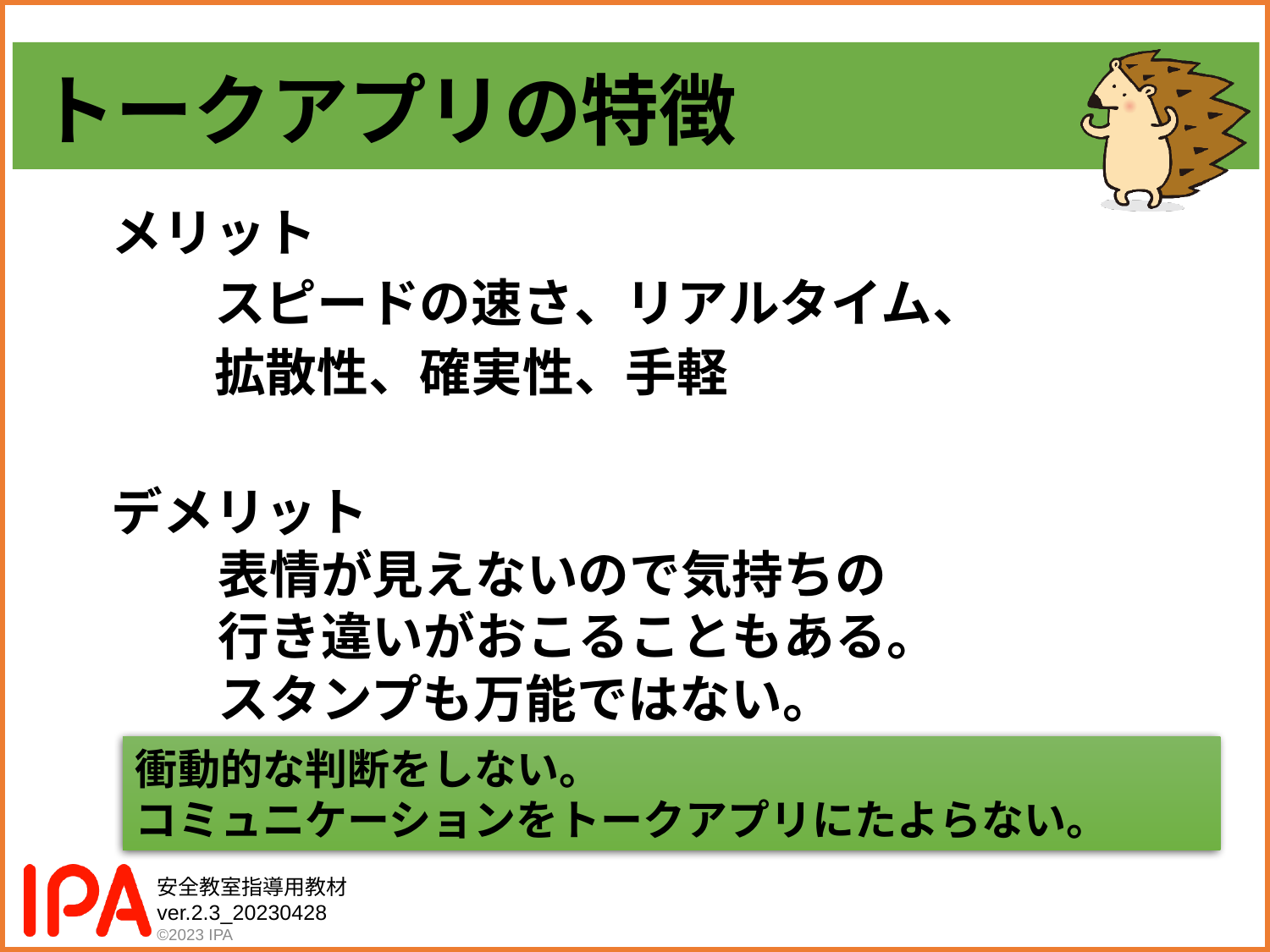

# トークアプリの特徴
メリット
　　スピードの速さ、リアルタイム、
　　拡散性、確実性、手軽

デメリット
　表情が見えないので気持ちの
　行き違いがおこることもある。
　スタンプも万能ではない。

衝動的な判断をしない。
コミュニケーションをトークアプリにたよらない。